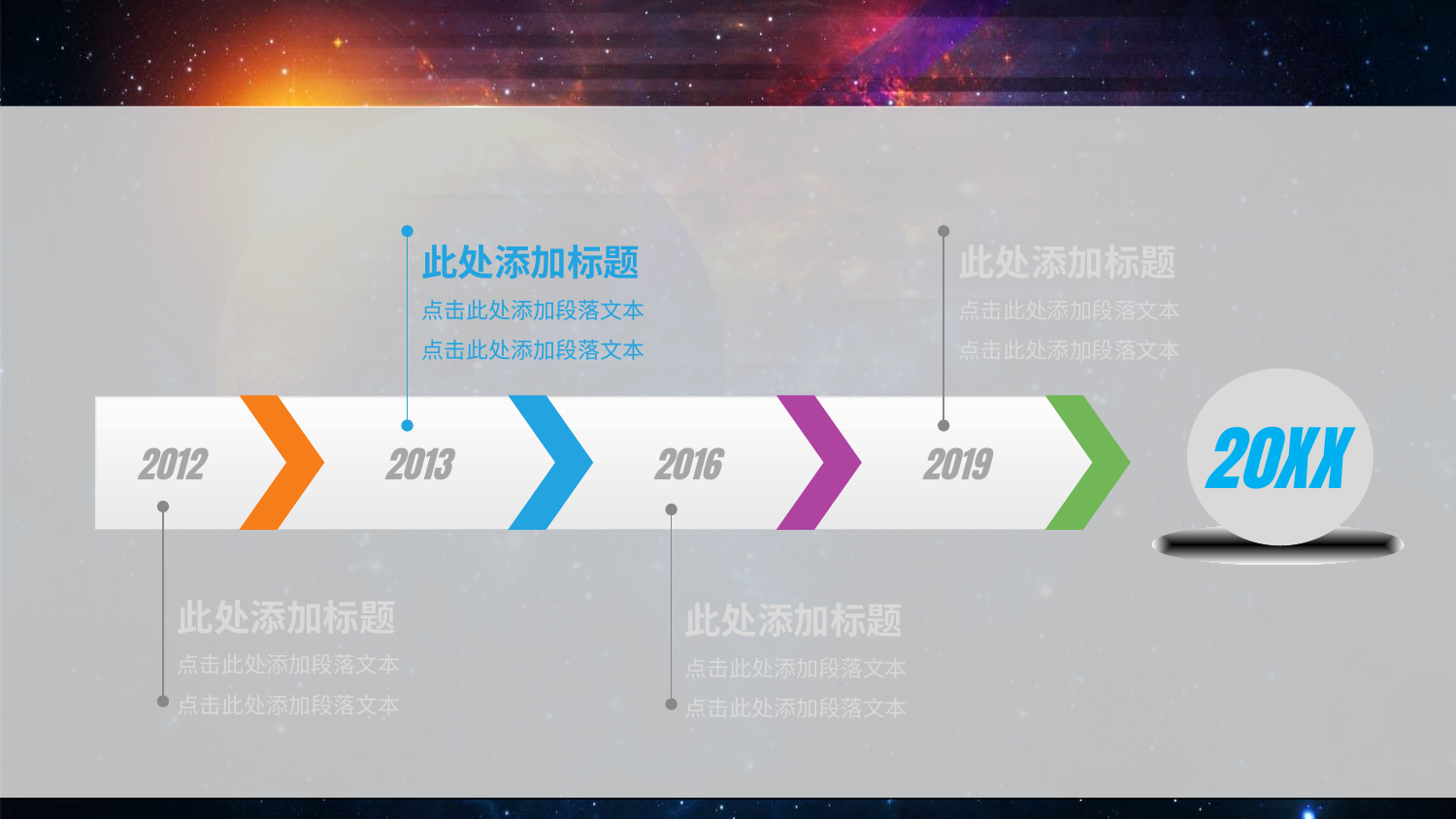

#
此处添加标题
点击此处添加段落文本
点击此处添加段落文本

此处添加标题
点击此处添加段落文本
点击此处添加段落文本

20XX

2012
2013
2016
2019

此处添加标题
点击此处添加段落文本
点击此处添加段落文本

此处添加标题
点击此处添加段落文本
点击此处添加段落文本